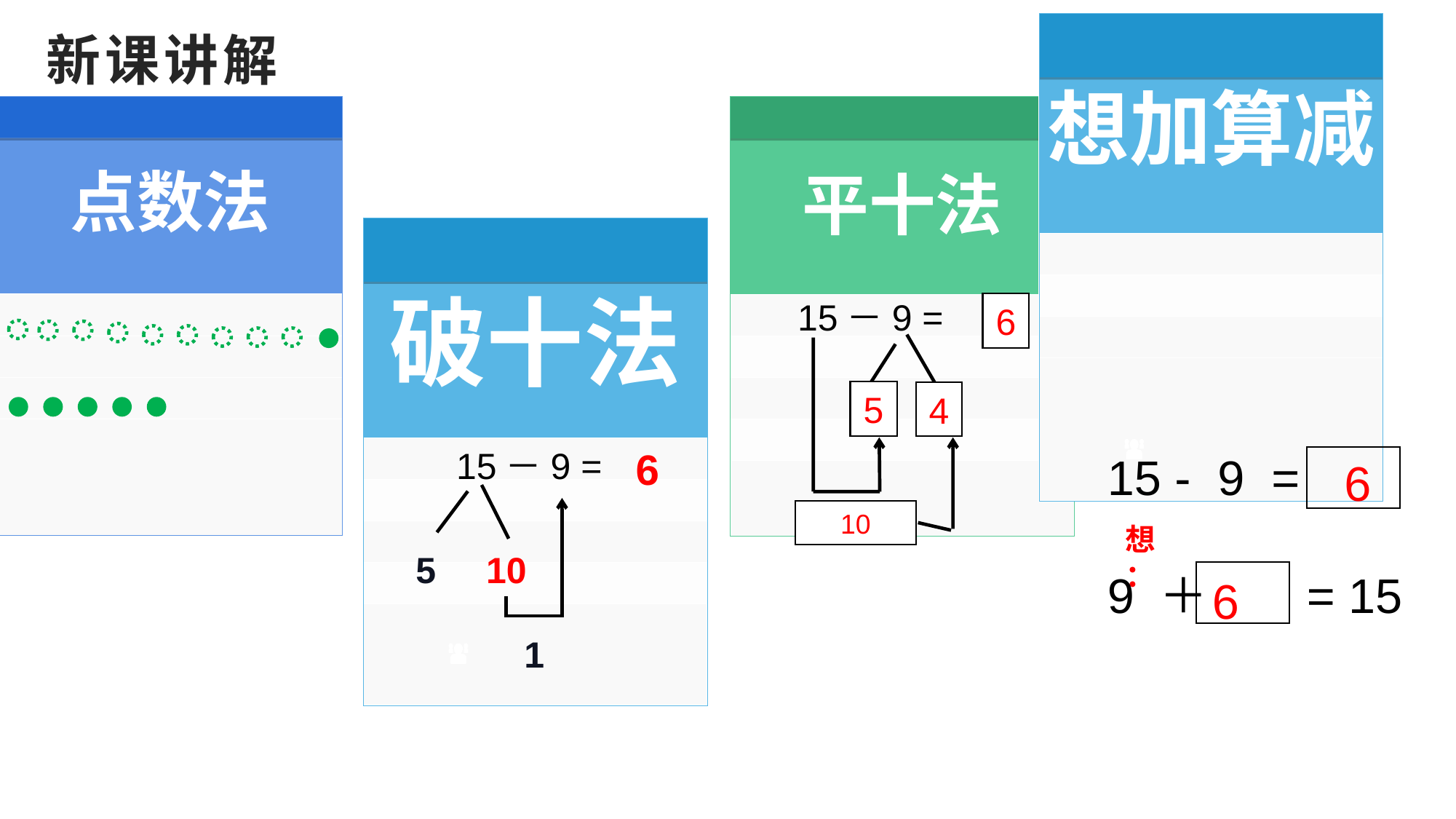

想加算减

# 新课讲解

点数法

平十法

破十法

15－9 =
6

5
4

10

15－9 =
6

5
10
1
15 -  9  =

6
想：
9 ＋        = 15

6